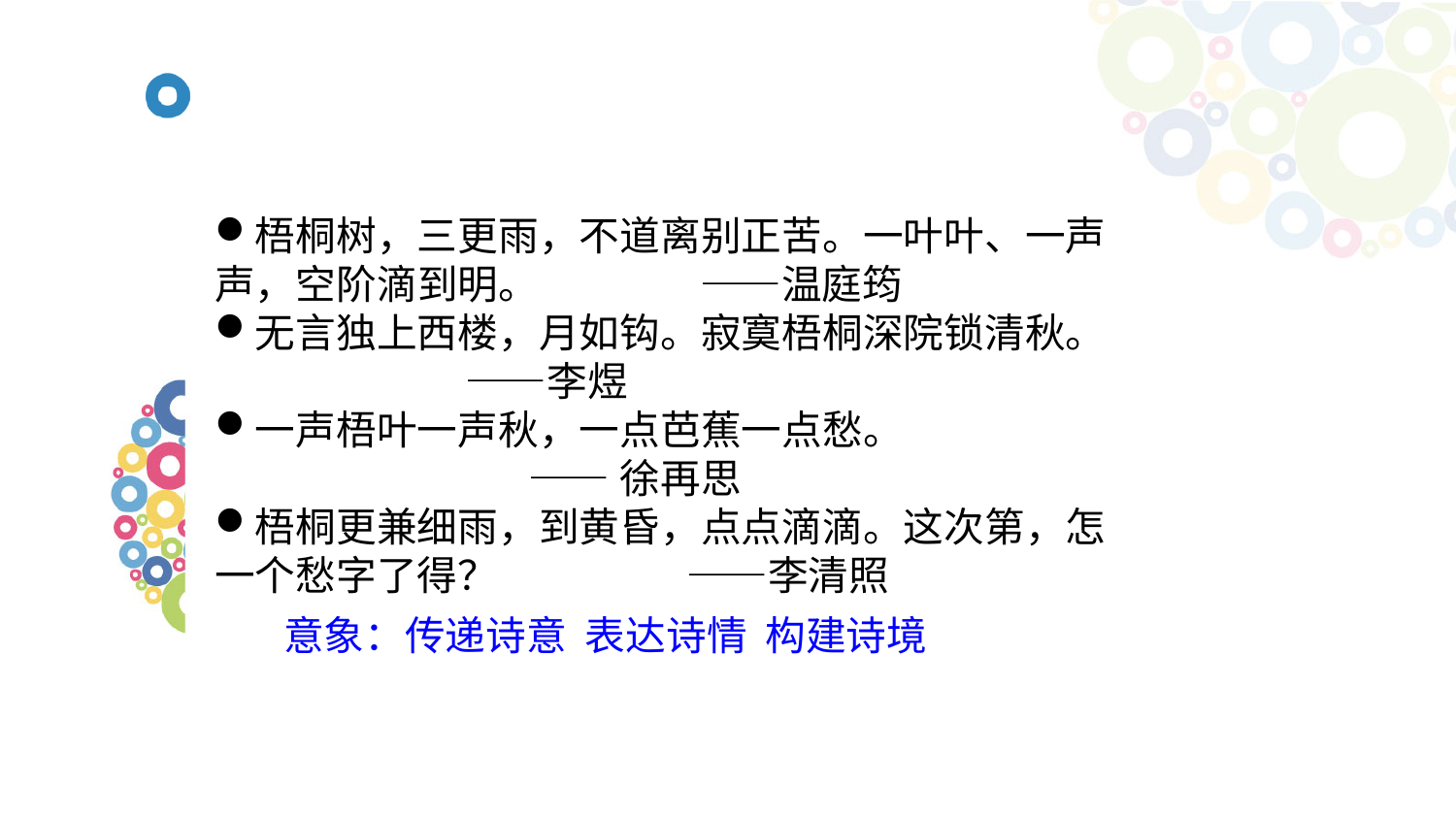

梧桐树，三更雨，不道离别正苦。一叶叶、一声声，空阶滴到明。                  ——温庭筠
无言独上西楼，月如钩。寂寞梧桐深院锁清秋。                               ——李煜
一声梧叶一声秋，一点芭蕉一点愁。
                                   ——徐再思
梧桐更兼细雨，到黄昏，点点滴滴。这次第，怎一个愁字了得？                     ——李清照
意象：传递诗意  表达诗情  构建诗境